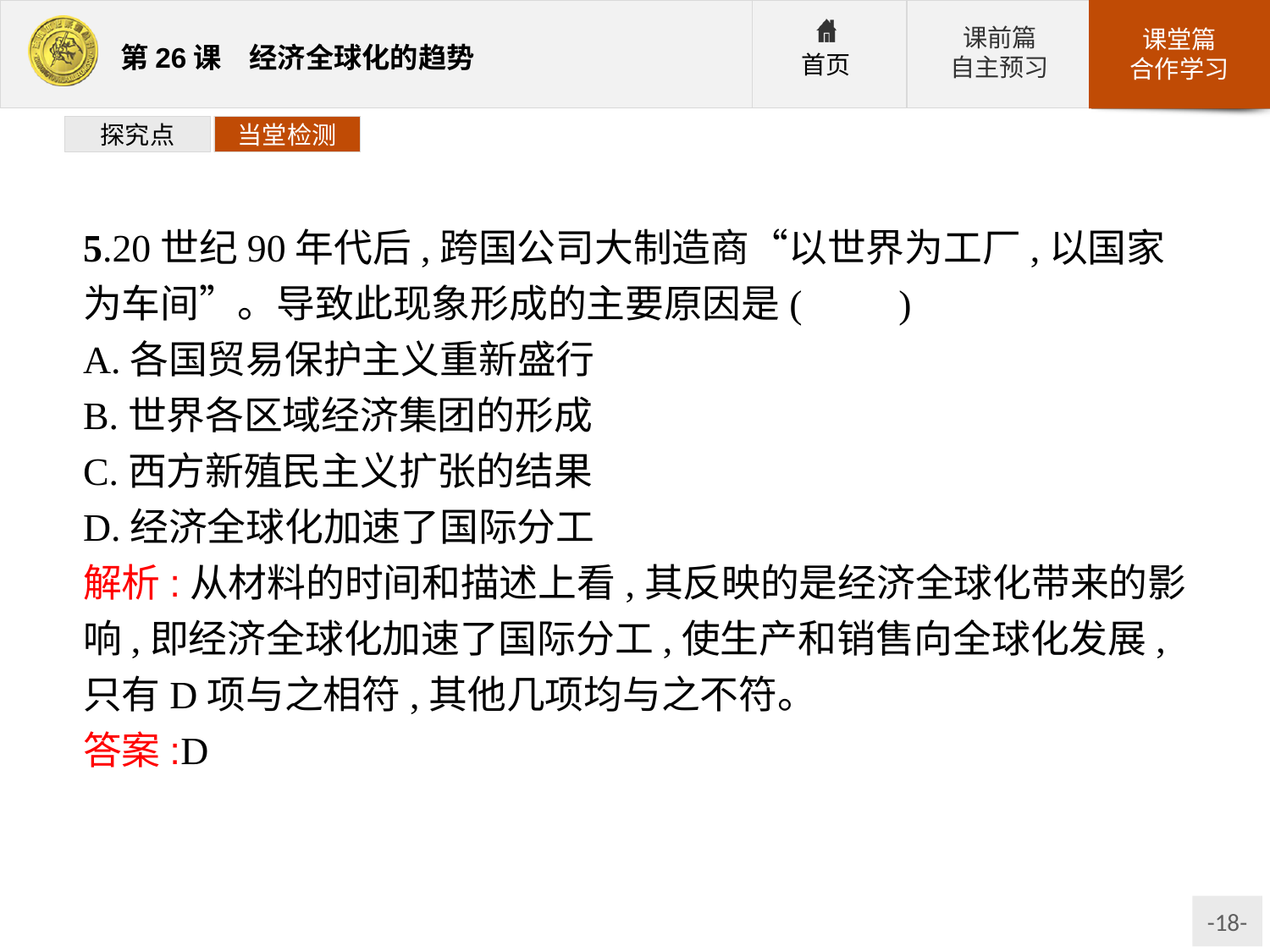

探究点
当堂检测
5.20世纪90年代后,跨国公司大制造商“以世界为工厂,以国家为车间”。导致此现象形成的主要原因是(　　)
A.各国贸易保护主义重新盛行
B.世界各区域经济集团的形成
C.西方新殖民主义扩张的结果
D.经济全球化加速了国际分工
解析:从材料的时间和描述上看,其反映的是经济全球化带来的影响,即经济全球化加速了国际分工,使生产和销售向全球化发展,只有D项与之相符,其他几项均与之不符。
答案:D